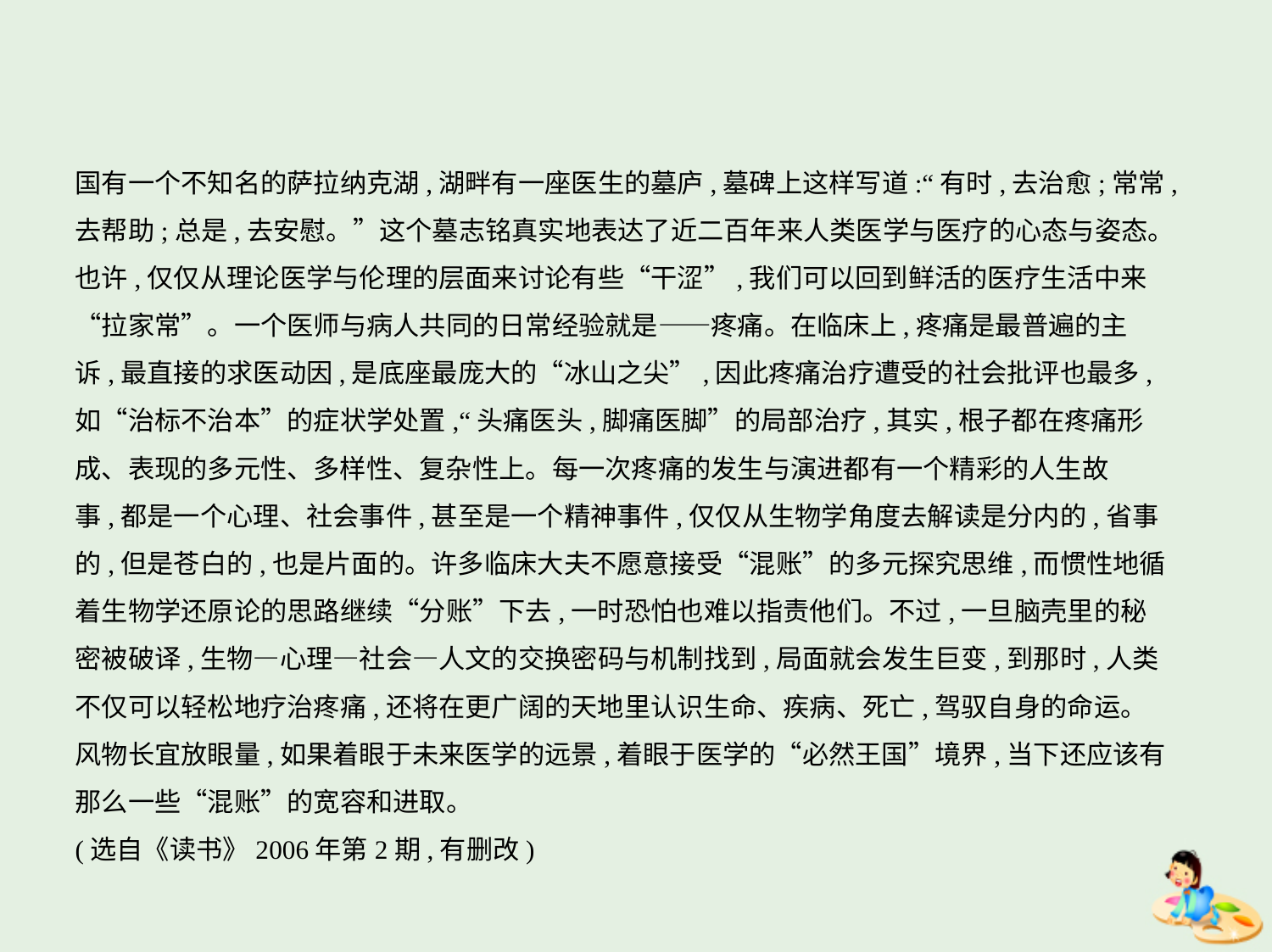

国有一个不知名的萨拉纳克湖,湖畔有一座医生的墓庐,墓碑上这样写道:“有时,去治愈;常常,
去帮助;总是,去安慰。”这个墓志铭真实地表达了近二百年来人类医学与医疗的心态与姿态。
也许,仅仅从理论医学与伦理的层面来讨论有些“干涩”,我们可以回到鲜活的医疗生活中来
“拉家常”。一个医师与病人共同的日常经验就是——疼痛。在临床上,疼痛是最普遍的主
诉,最直接的求医动因,是底座最庞大的“冰山之尖”,因此疼痛治疗遭受的社会批评也最多,
如“治标不治本”的症状学处置,“头痛医头,脚痛医脚”的局部治疗,其实,根子都在疼痛形
成、表现的多元性、多样性、复杂性上。每一次疼痛的发生与演进都有一个精彩的人生故
事,都是一个心理、社会事件,甚至是一个精神事件,仅仅从生物学角度去解读是分内的,省事
的,但是苍白的,也是片面的。许多临床大夫不愿意接受“混账”的多元探究思维,而惯性地循
着生物学还原论的思路继续“分账”下去,一时恐怕也难以指责他们。不过,一旦脑壳里的秘
密被破译,生物—心理—社会—人文的交换密码与机制找到,局面就会发生巨变,到那时,人类
不仅可以轻松地疗治疼痛,还将在更广阔的天地里认识生命、疾病、死亡,驾驭自身的命运。
风物长宜放眼量,如果着眼于未来医学的远景,着眼于医学的“必然王国”境界,当下还应该有
那么一些“混账”的宽容和进取。
(选自《读书》2006年第2期,有删改)